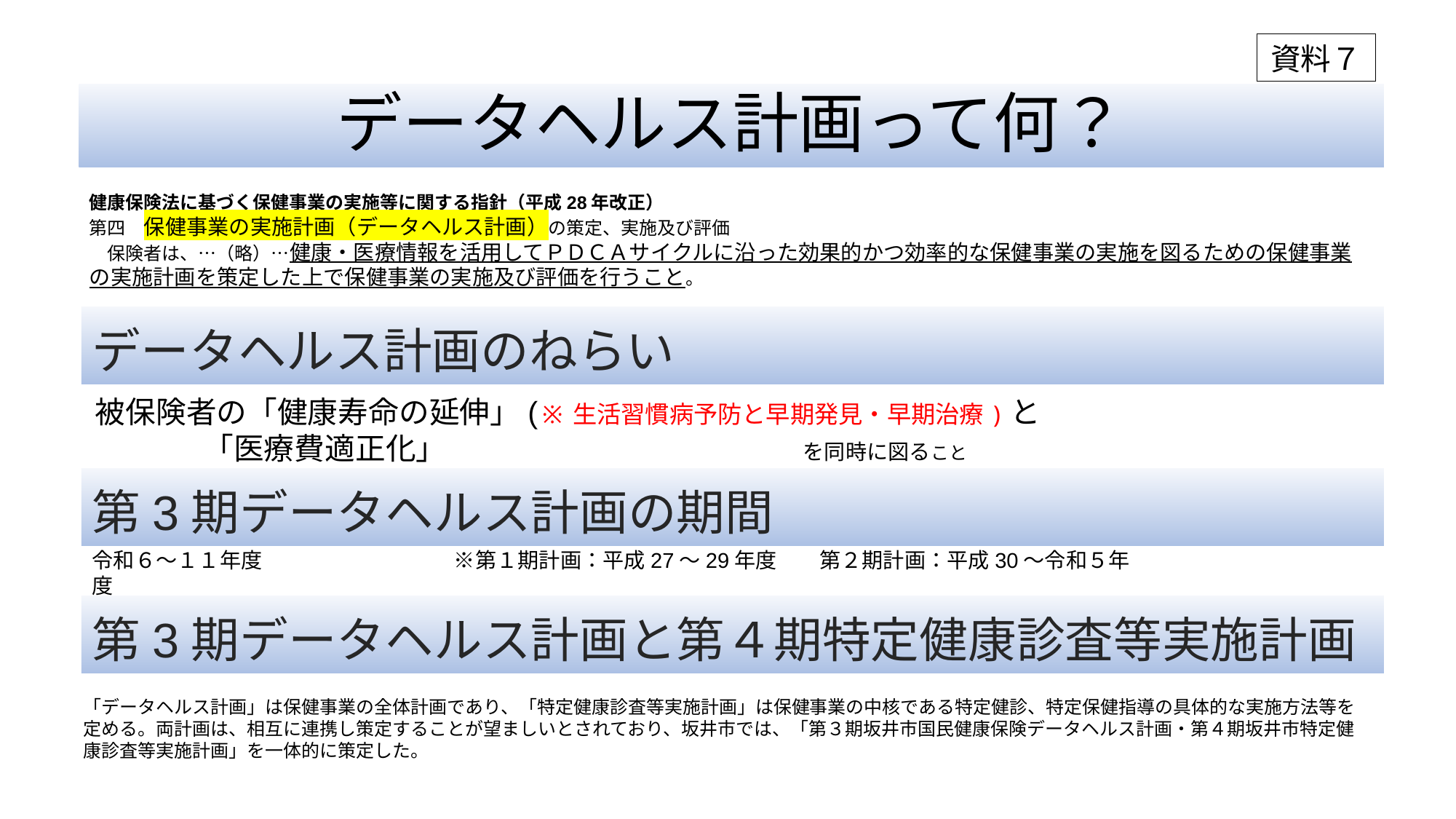

資料７
# データヘルス計画って何？
健康保険法に基づく保健事業の実施等に関する指針（平成28年改正）
第四　保健事業の実施計画（データヘルス計画）の策定、実施及び評価
　保険者は、…（略）…健康・医療情報を活用してＰＤＣＡサイクルに沿った効果的かつ効率的な保健事業の実施を図るための保健事業の実施計画を策定した上で保健事業の実施及び評価を行うこと。
データヘルス計画のねらい
被保険者の「健康寿命の延伸」(※生活習慣病予防と早期発見・早期治療)と
               「医療費適正化」                                                     を同時に図ること
第3期データヘルス計画の期間
令和６～１１年度　　　　　　　　　※第１期計画：平成27～29年度　　第２期計画：平成30～令和５年度
第3期データヘルス計画と第４期特定健康診査等実施計画
「データヘルス計画」は保健事業の全体計画であり、「特定健康診査等実施計画」は保健事業の中核である特定健診、特定保健指導の具体的な実施方法等を定める。両計画は、相互に連携し策定することが望ましいとされており、坂井市では、「第３期坂井市国民健康保険データヘルス計画・第４期坂井市特定健康診査等実施計画」を一体的に策定した。